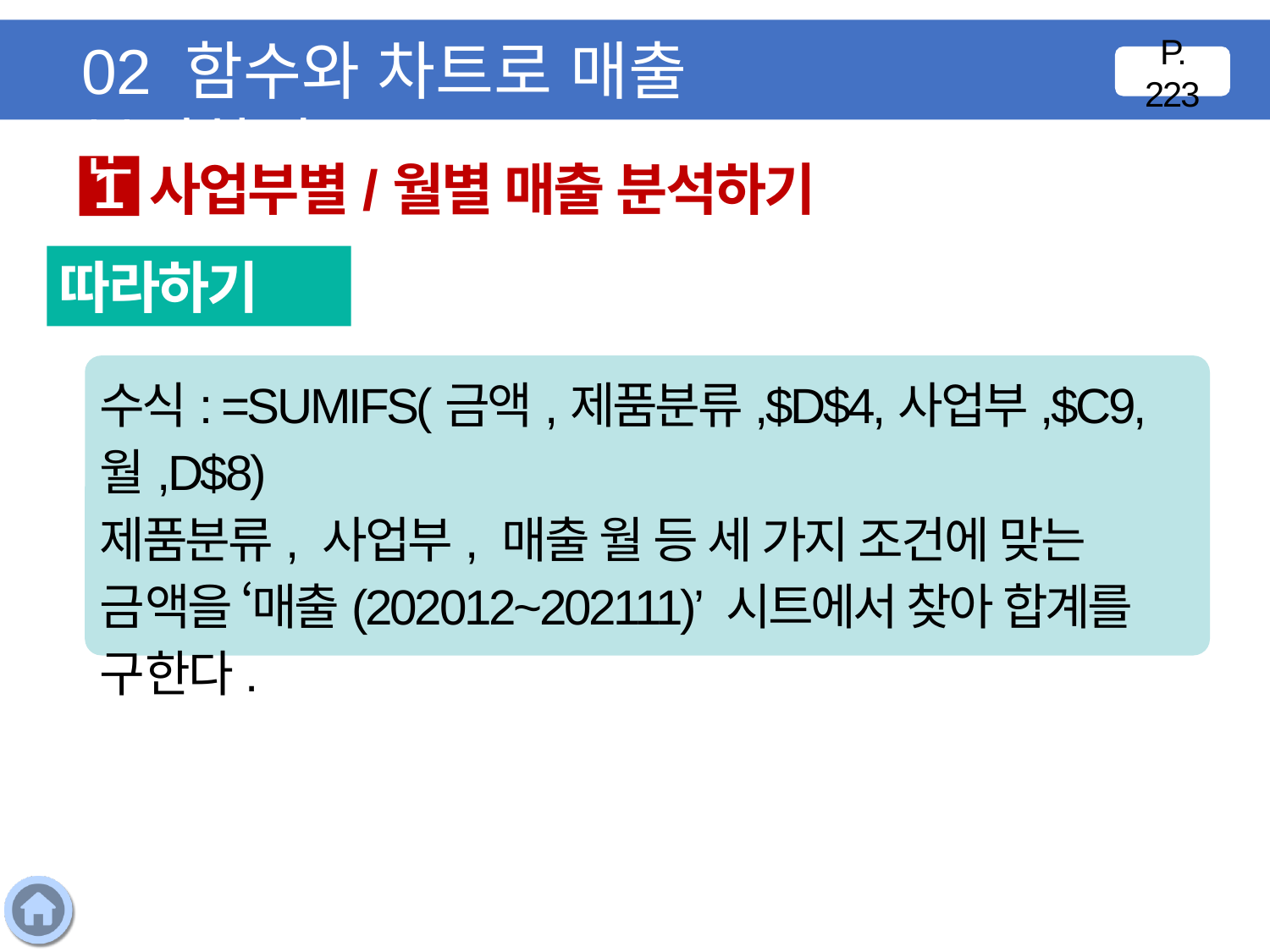

02 함수와 차트로 매출 분석하기
P. 223
사업부별/월별 매출 분석하기
1
따라하기
수식: =SUMIFS(금액,제품분류,$D$4,사업부,$C9,월,D$8)
제품분류, 사업부, 매출 월 등 세 가지 조건에 맞는 금액을 ‘매출(202012~202111)’ 시트에서 찾아 합계를 구한다.